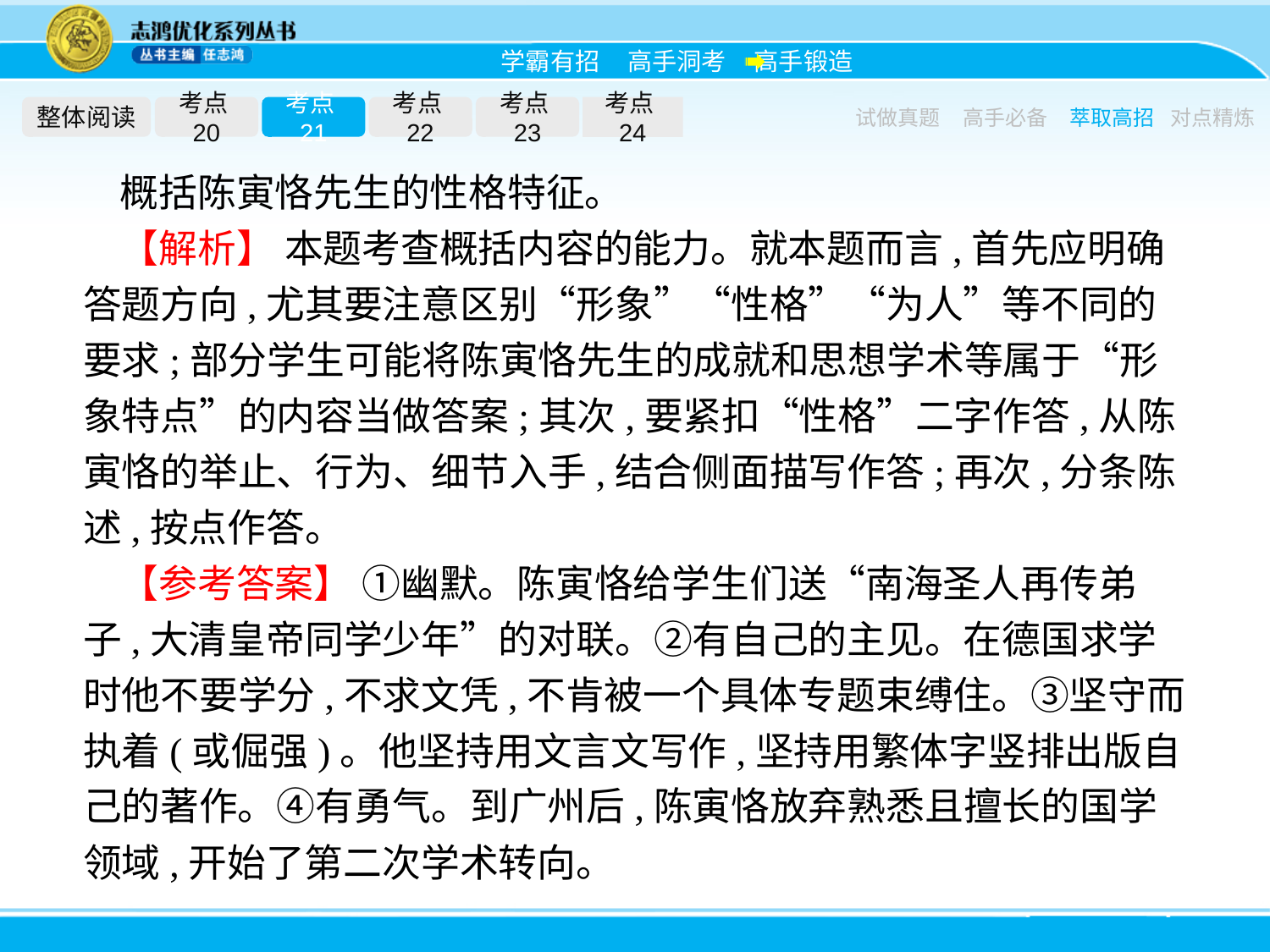

整体阅读
考点20
考点21
考点22
考点23
考点24
试做真题
高手必备
萃取高招
对点精炼
概括陈寅恪先生的性格特征。
【解析】 本题考查概括内容的能力。就本题而言,首先应明确答题方向,尤其要注意区别“形象”“性格”“为人”等不同的要求;部分学生可能将陈寅恪先生的成就和思想学术等属于“形象特点”的内容当做答案;其次,要紧扣“性格”二字作答,从陈寅恪的举止、行为、细节入手,结合侧面描写作答;再次,分条陈述,按点作答。
【参考答案】 ①幽默。陈寅恪给学生们送“南海圣人再传弟子,大清皇帝同学少年”的对联。②有自己的主见。在德国求学时他不要学分,不求文凭,不肯被一个具体专题束缚住。③坚守而执着(或倔强)。他坚持用文言文写作,坚持用繁体字竖排出版自己的著作。④有勇气。到广州后,陈寅恪放弃熟悉且擅长的国学领域,开始了第二次学术转向。